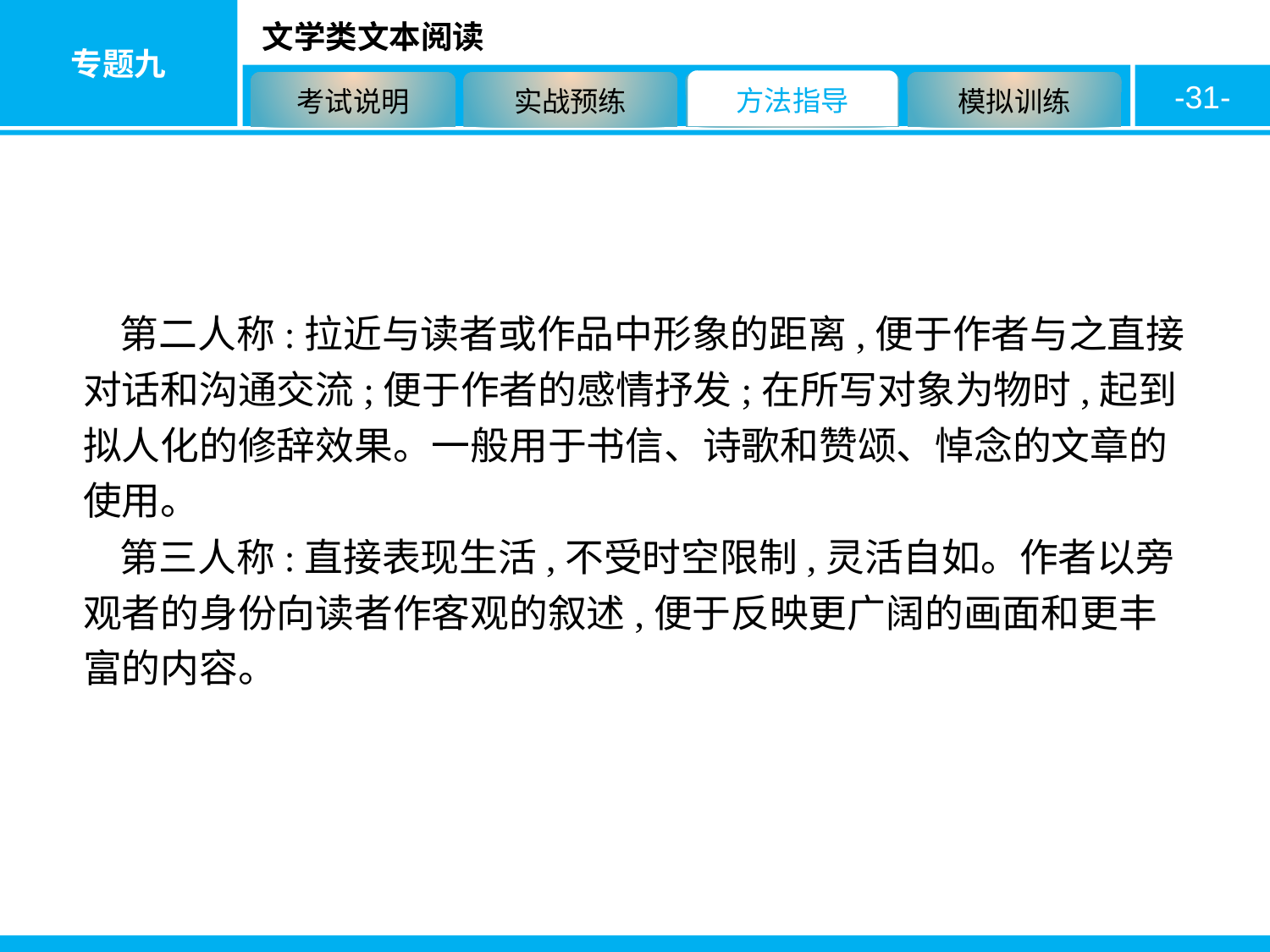

-31-
第二人称:拉近与读者或作品中形象的距离,便于作者与之直接对话和沟通交流;便于作者的感情抒发;在所写对象为物时,起到拟人化的修辞效果。一般用于书信、诗歌和赞颂、悼念的文章的使用。
第三人称:直接表现生活,不受时空限制,灵活自如。作者以旁观者的身份向读者作客观的叙述,便于反映更广阔的画面和更丰富的内容。